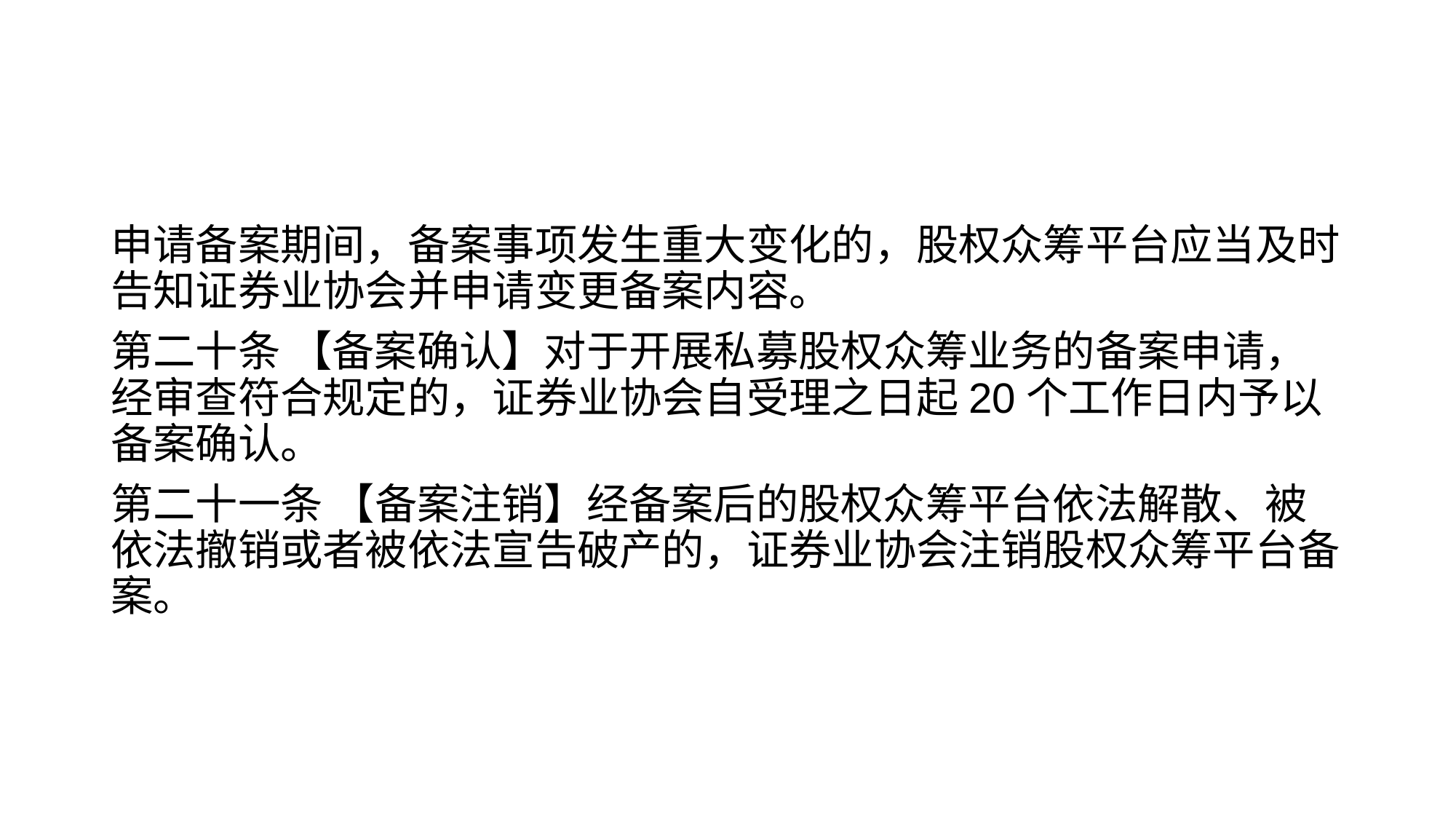

#
申请备案期间，备案事项发生重大变化的，股权众筹平台应当及时告知证券业协会并申请变更备案内容。
第二十条 【备案确认】对于开展私募股权众筹业务的备案申请，经审查符合规定的，证券业协会自受理之日起20个工作日内予以备案确认。
第二十一条 【备案注销】经备案后的股权众筹平台依法解散、被依法撤销或者被依法宣告破产的，证券业协会注销股权众筹平台备案。